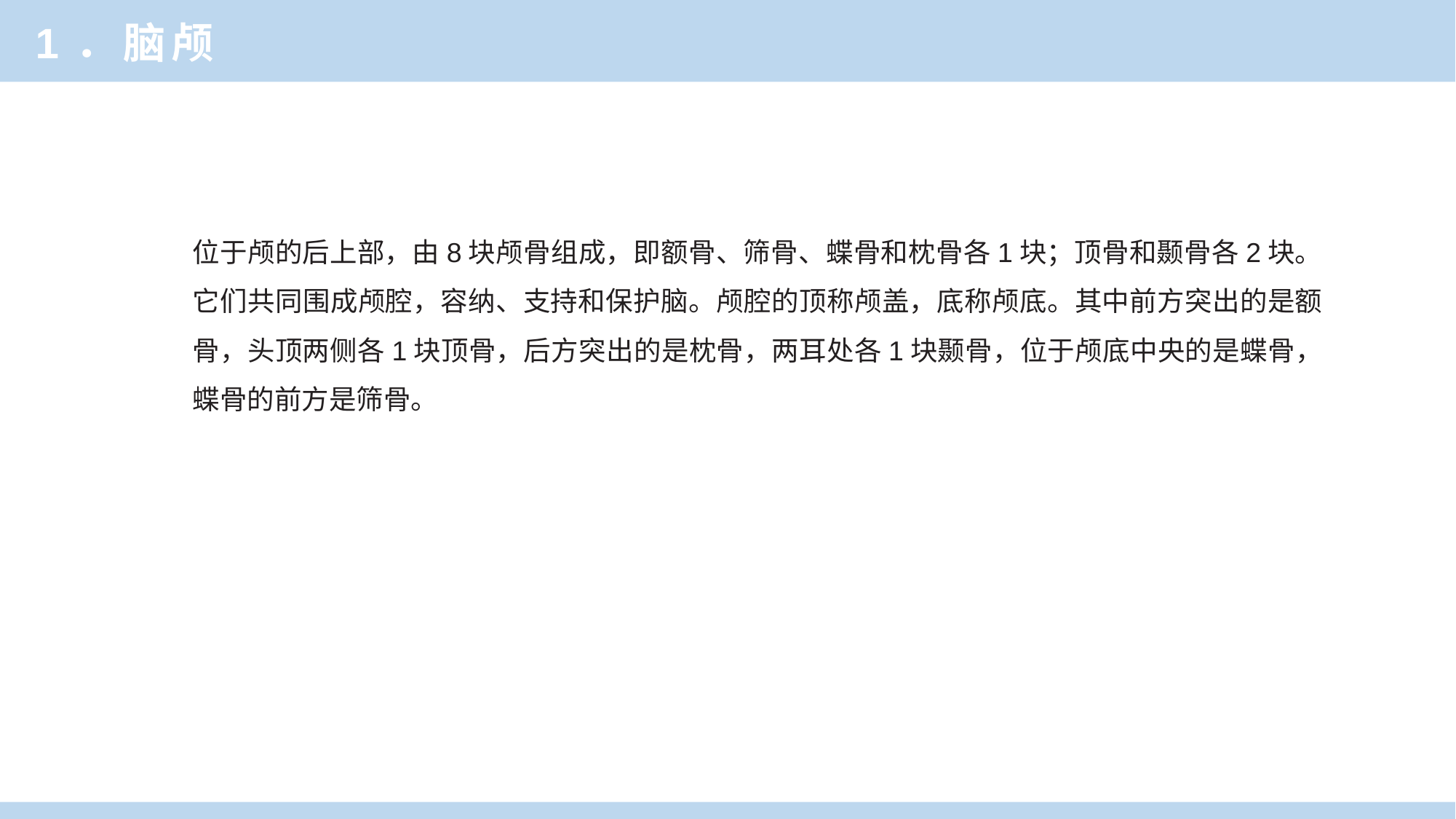

1．脑颅

位于颅的后上部，由8块颅骨组成，即额骨、筛骨、蝶骨和枕骨各1块；顶骨和颞骨各2块。它们共同围成颅腔，容纳、支持和保护脑。颅腔的顶称颅盖，底称颅底。其中前方突出的是额骨，头顶两侧各1块顶骨，后方突出的是枕骨，两耳处各1块颞骨，位于颅底中央的是蝶骨，蝶骨的前方是筛骨。